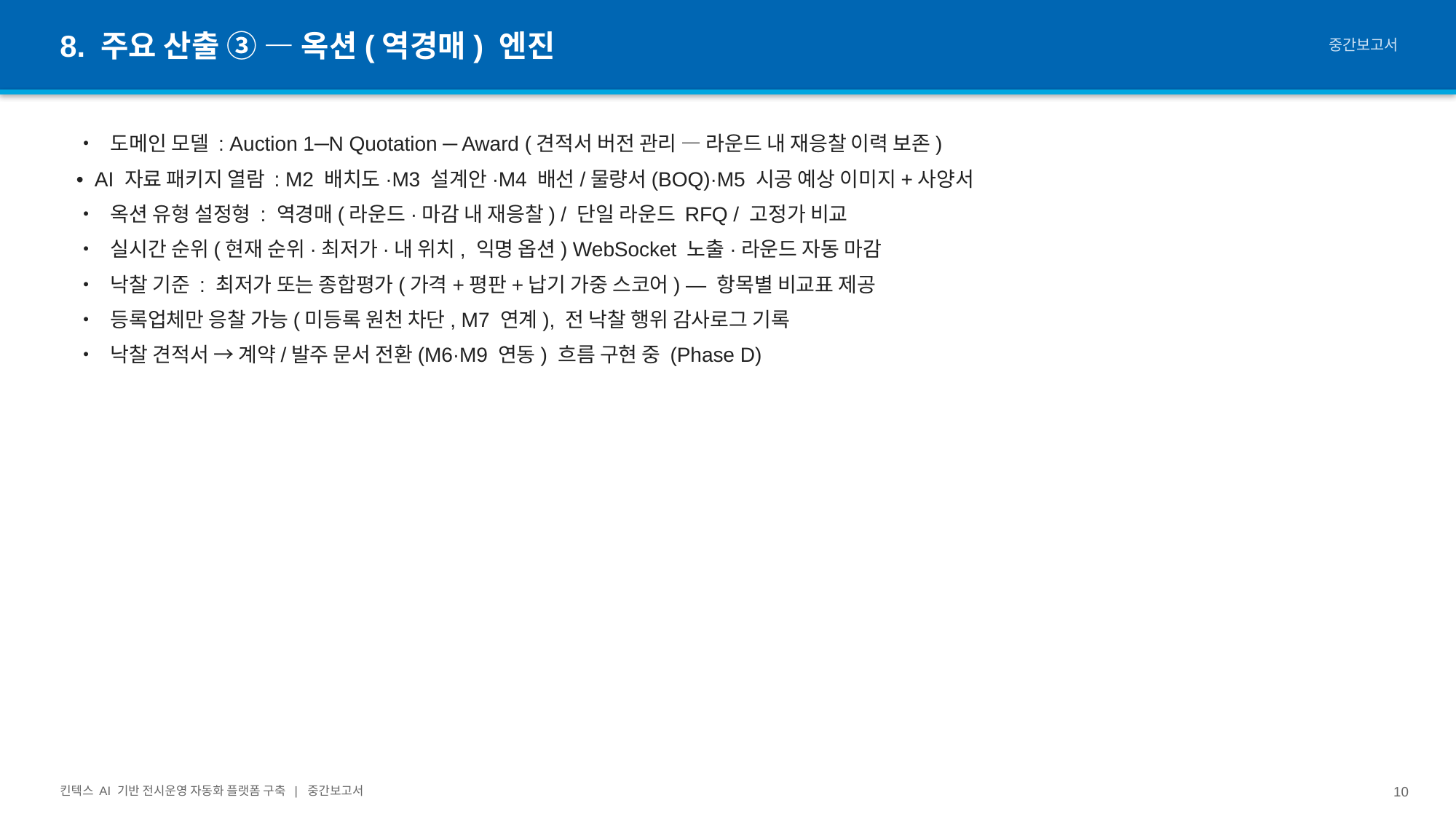

8. 주요 산출 ③ — 옥션(역경매) 엔진
중간보고서

•  도메인 모델 : Auction 1─N Quotation ─ Award (견적서 버전 관리 — 라운드 내 재응찰 이력 보존)
•  AI 자료 패키지 열람 : M2 배치도·M3 설계안·M4 배선/물량서(BOQ)·M5 시공 예상 이미지+사양서
•  옥션 유형 설정형 : 역경매(라운드·마감 내 재응찰) / 단일 라운드 RFQ / 고정가 비교
•  실시간 순위(현재 순위·최저가·내 위치, 익명 옵션) WebSocket 노출·라운드 자동 마감
•  낙찰 기준 : 최저가 또는 종합평가(가격+평판+납기 가중 스코어) — 항목별 비교표 제공
•  등록업체만 응찰 가능(미등록 원천 차단, M7 연계), 전 낙찰 행위 감사로그 기록
•  낙찰 견적서 → 계약/발주 문서 전환(M6·M9 연동) 흐름 구현 중 (Phase D)
킨텍스 AI 기반 전시운영 자동화 플랫폼 구축  |  중간보고서
10